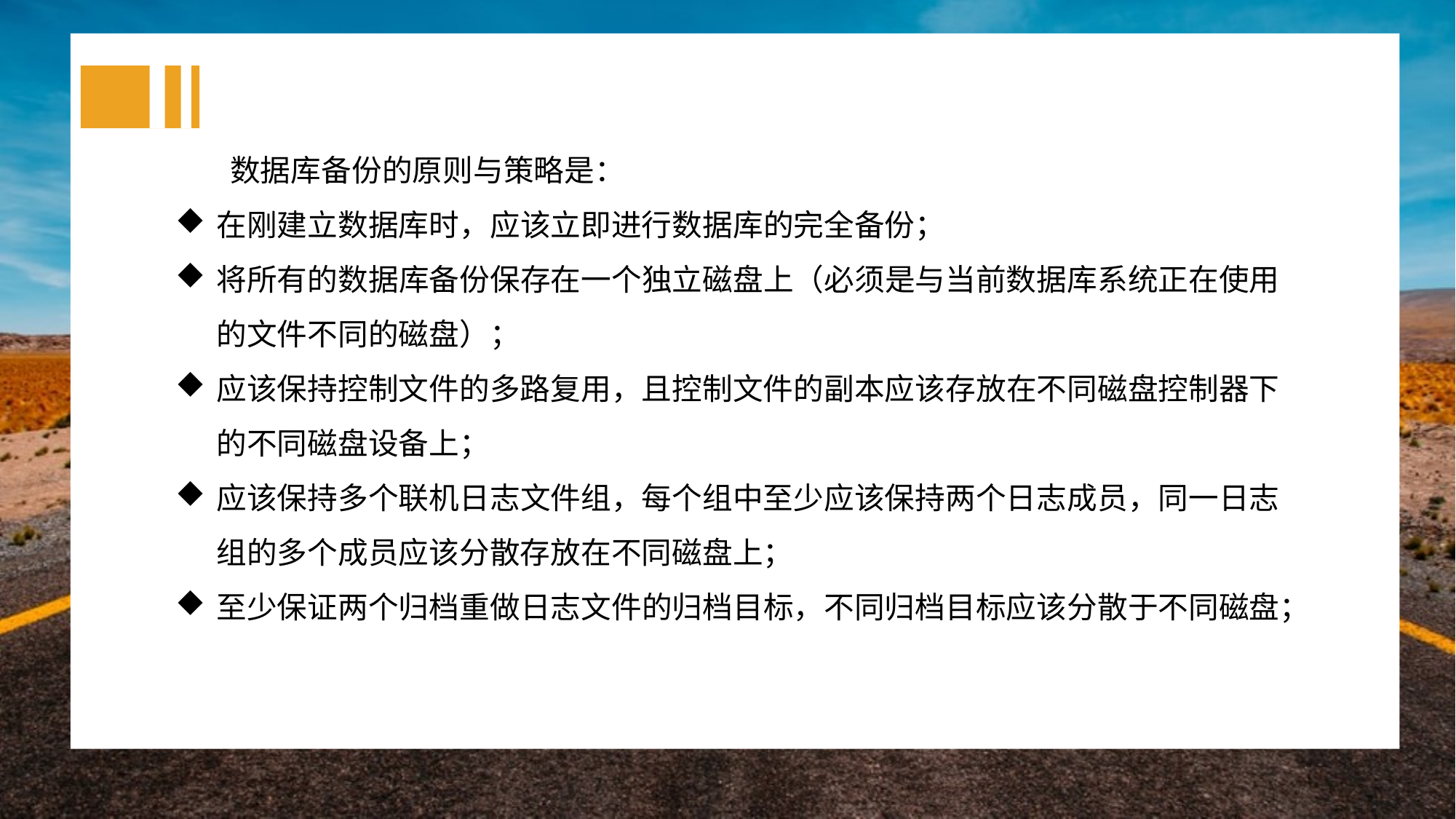

数据库备份的原则与策略是：
在刚建立数据库时，应该立即进行数据库的完全备份；
将所有的数据库备份保存在一个独立磁盘上（必须是与当前数据库系统正在使用的文件不同的磁盘）；
应该保持控制文件的多路复用，且控制文件的副本应该存放在不同磁盘控制器下的不同磁盘设备上；
应该保持多个联机日志文件组，每个组中至少应该保持两个日志成员，同一日志组的多个成员应该分散存放在不同磁盘上；
至少保证两个归档重做日志文件的归档目标，不同归档目标应该分散于不同磁盘；